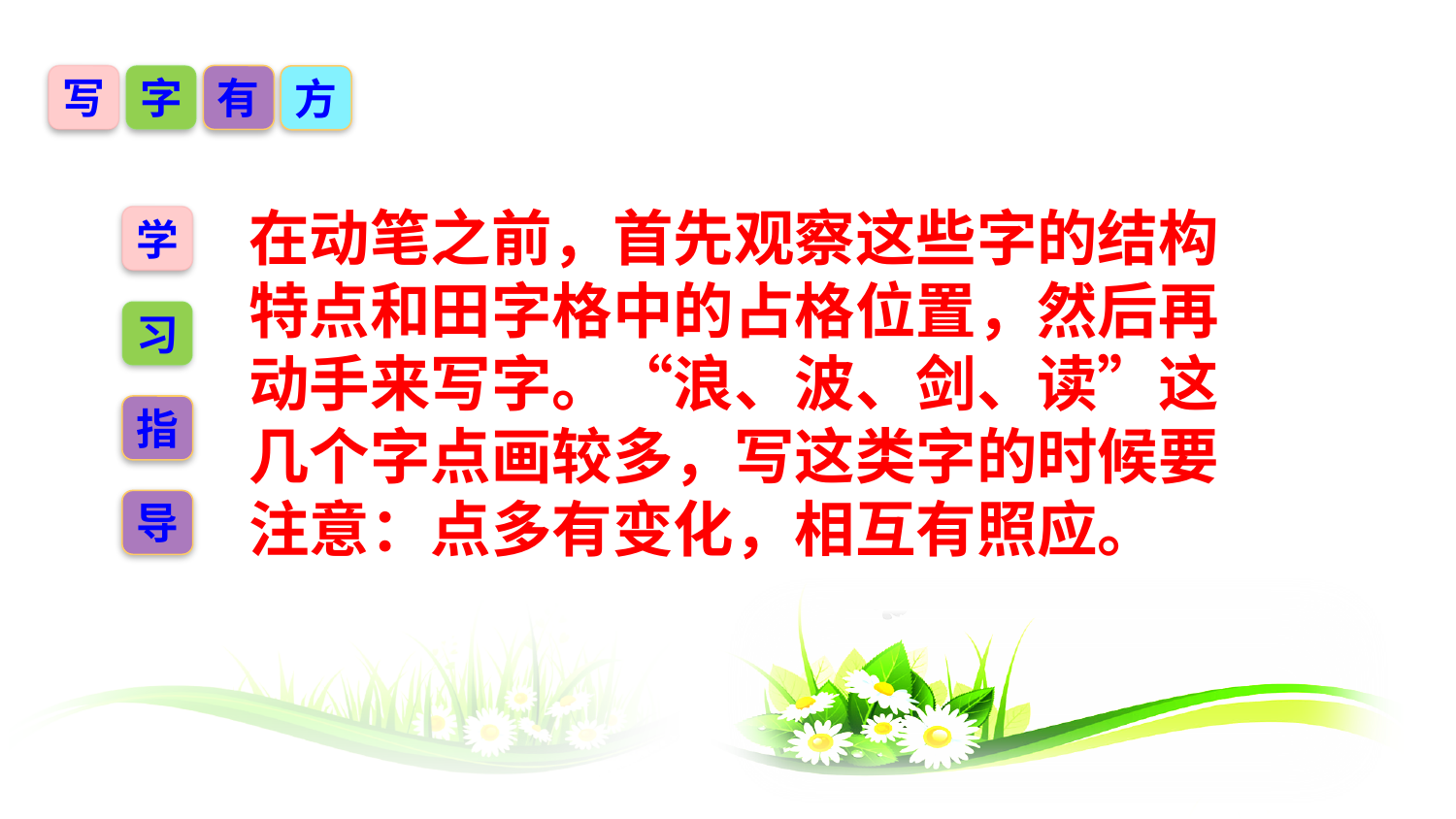

写
字
有
方
在动笔之前，首先观察这些字的结构特点和田字格中的占格位置，然后再动手来写字。“浪、波、剑、读”这几个字点画较多，写这类字的时候要注意：点多有变化，相互有照应。
学
习
指
导